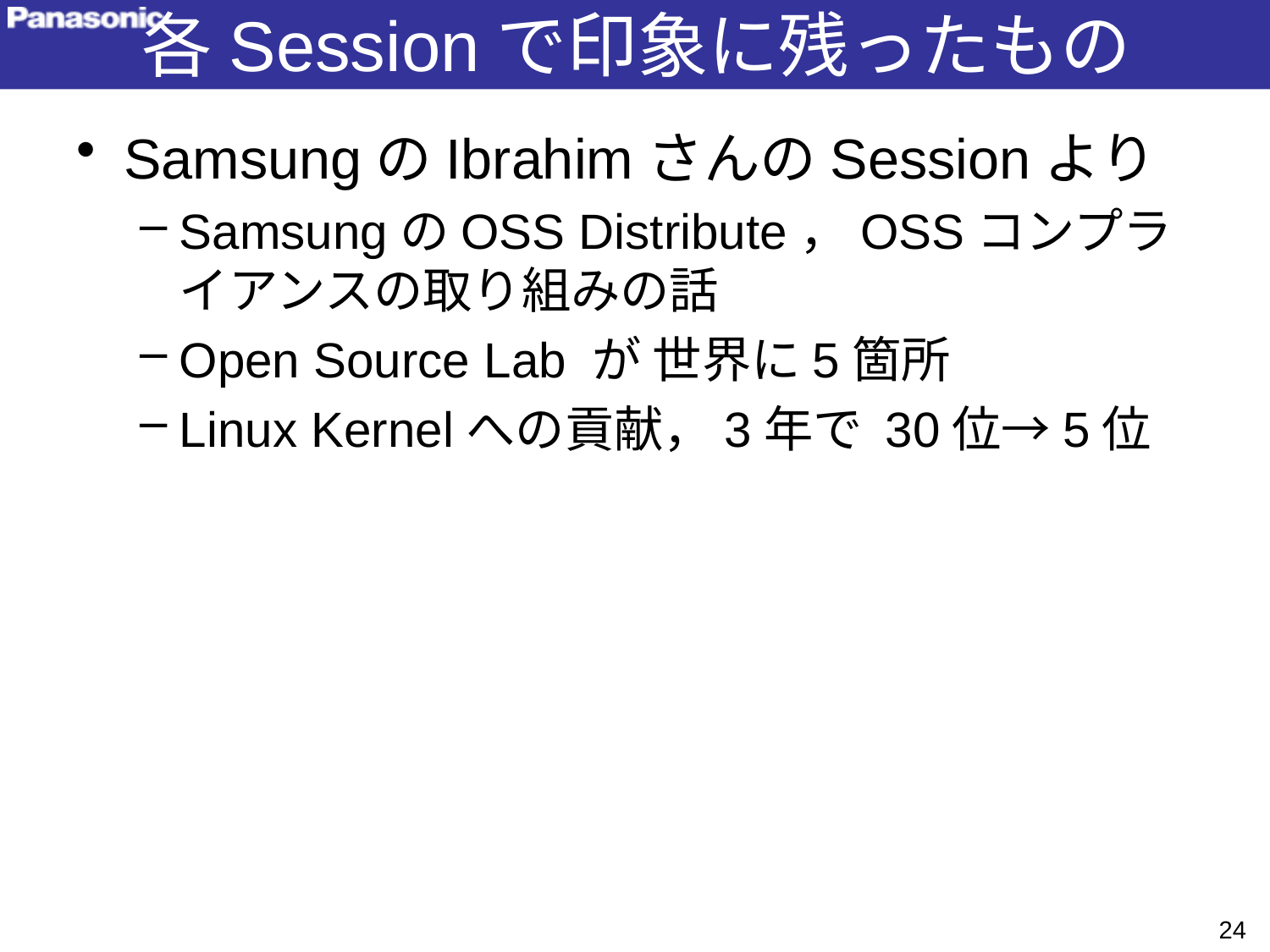

# 各Sessionで印象に残ったもの
SamsungのIbrahimさんのSessionより
SamsungのOSS Distribute，OSSコンプライアンスの取り組みの話
Open Source Lab が 世界に5箇所
Linux Kernelへの貢献，3年で 30位→5位
24